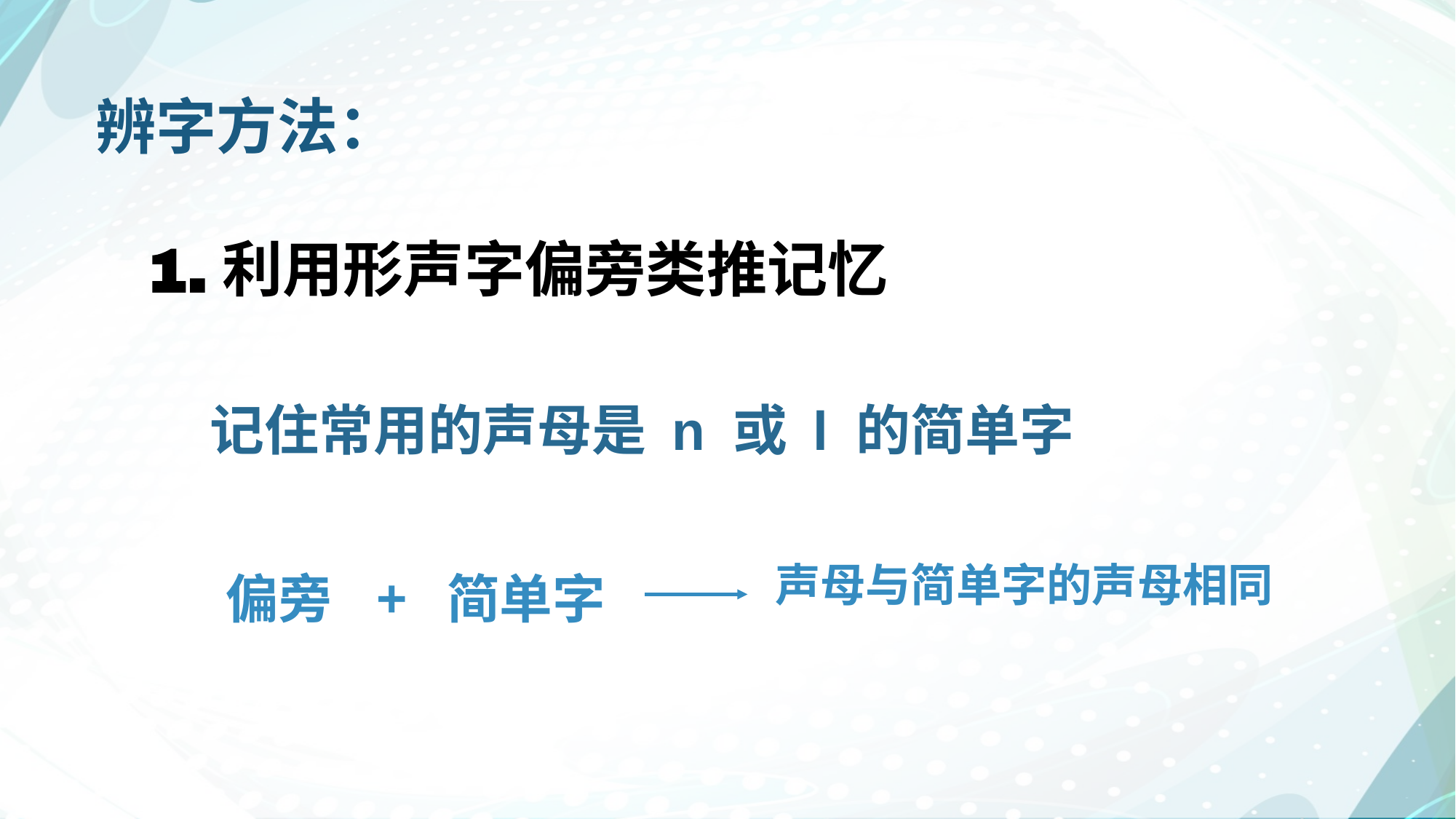

辨字方法：
# 1.利用形声字偏旁类推记忆
    记住常用的声母是 n 或 l 的简单字
声母与简单字的声母相同
+
偏旁
简单字